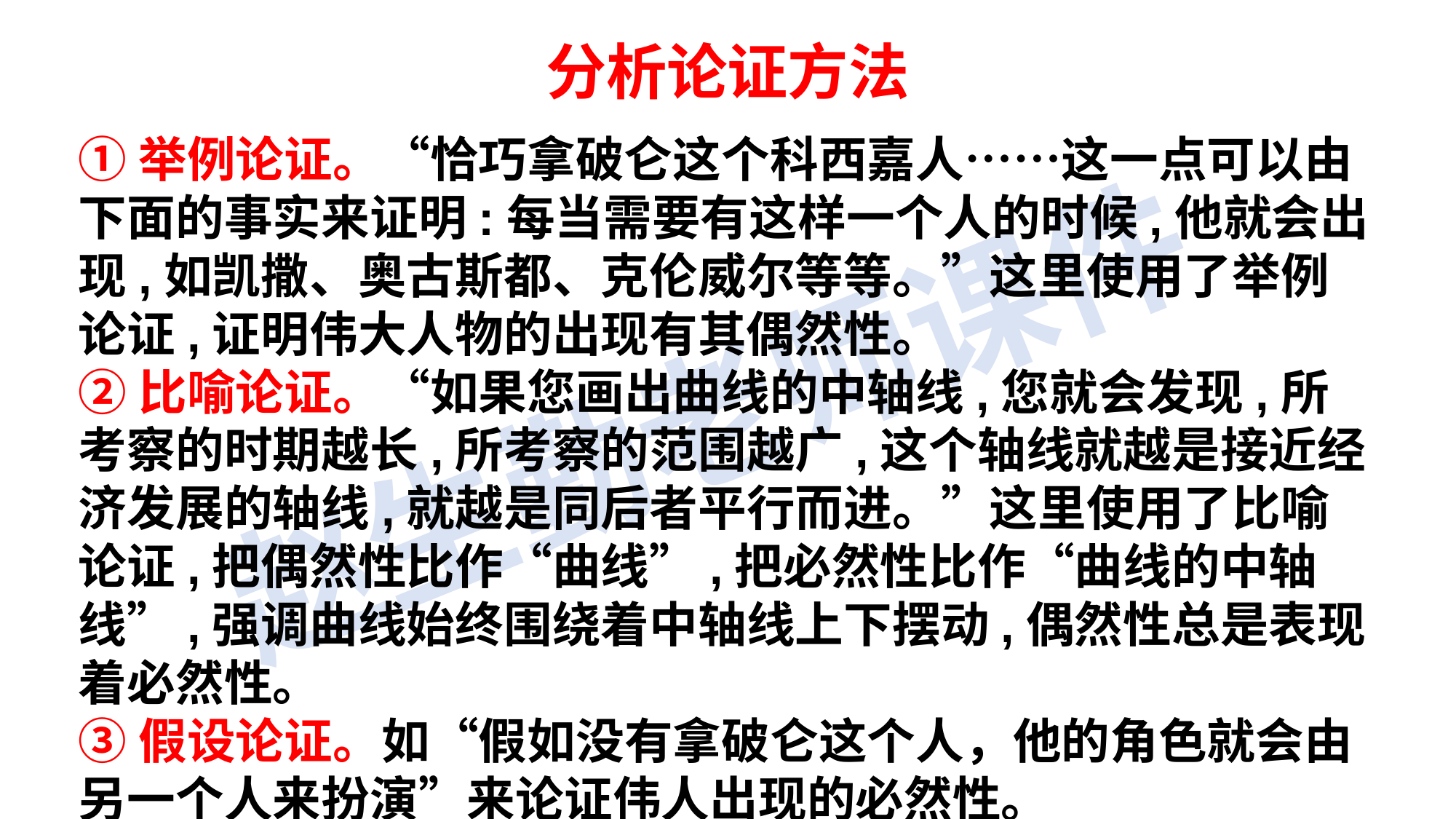

分析论证方法
①举例论证。“恰巧拿破仑这个科西嘉人……这一点可以由下面的事实来证明:每当需要有这样一个人的时候,他就会出现,如凯撒、奥古斯都、克伦威尔等等。”这里使用了举例论证,证明伟大人物的出现有其偶然性。
②比喻论证。“如果您画出曲线的中轴线,您就会发现,所考察的时期越长,所考察的范围越广,这个轴线就越是接近经济发展的轴线,就越是同后者平行而进。”这里使用了比喻论证,把偶然性比作“曲线”,把必然性比作“曲线的中轴线”,强调曲线始终围绕着中轴线上下摆动,偶然性总是表现着必然性。
③假设论证。如“假如没有拿破仑这个人，他的角色就会由另一个人来扮演”来论证伟人出现的必然性。